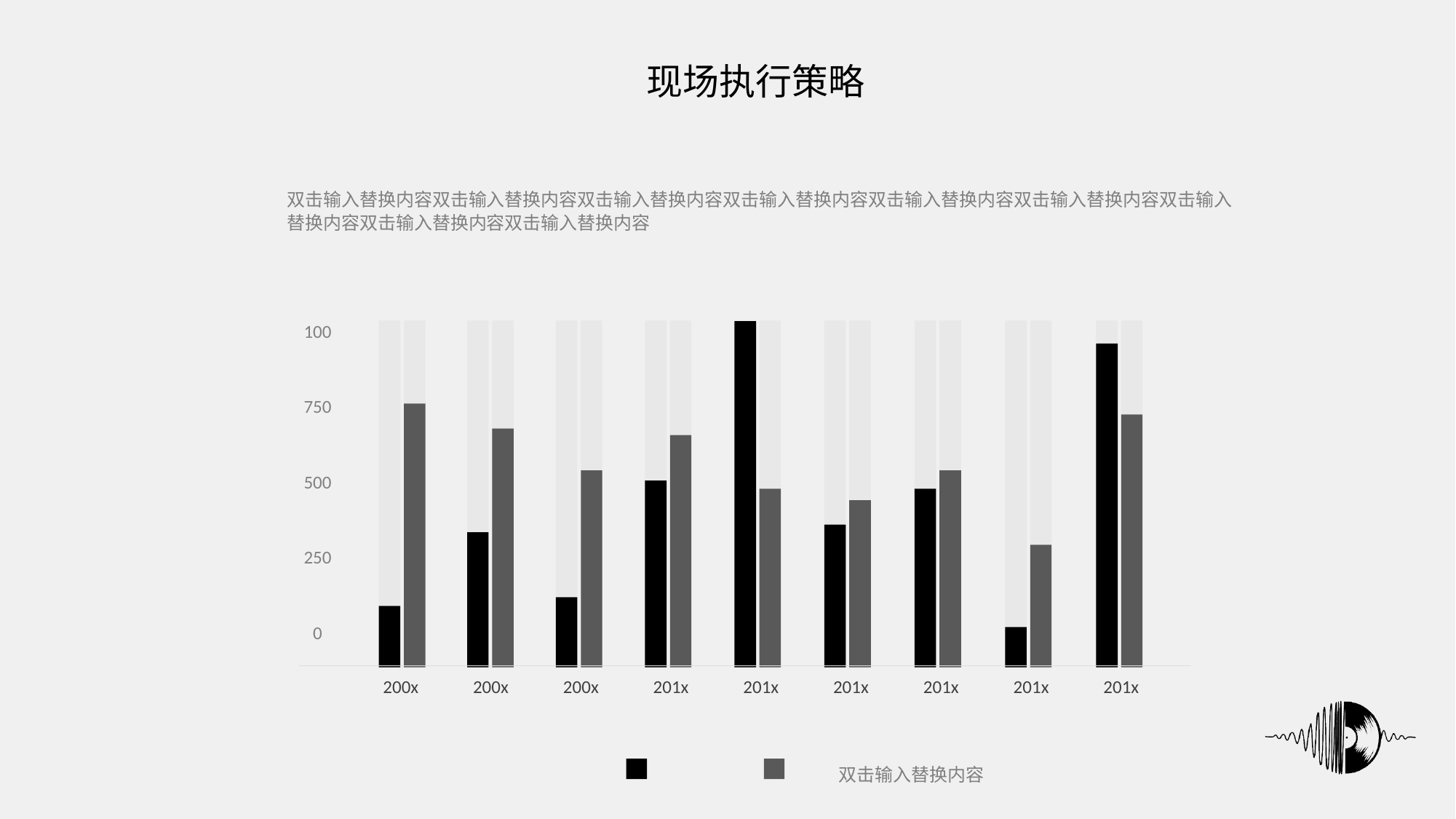

现场执行策略
双击输入替换内容双击输入替换内容双击输入替换内容双击输入替换内容双击输入替换内容双击输入替换内容双击输入替换内容双击输入替换内容双击输入替换内容
100

750

500

250

0

200x
200x
200x
201x
201x
201x
201x
201x
201x

双击输入替换内容